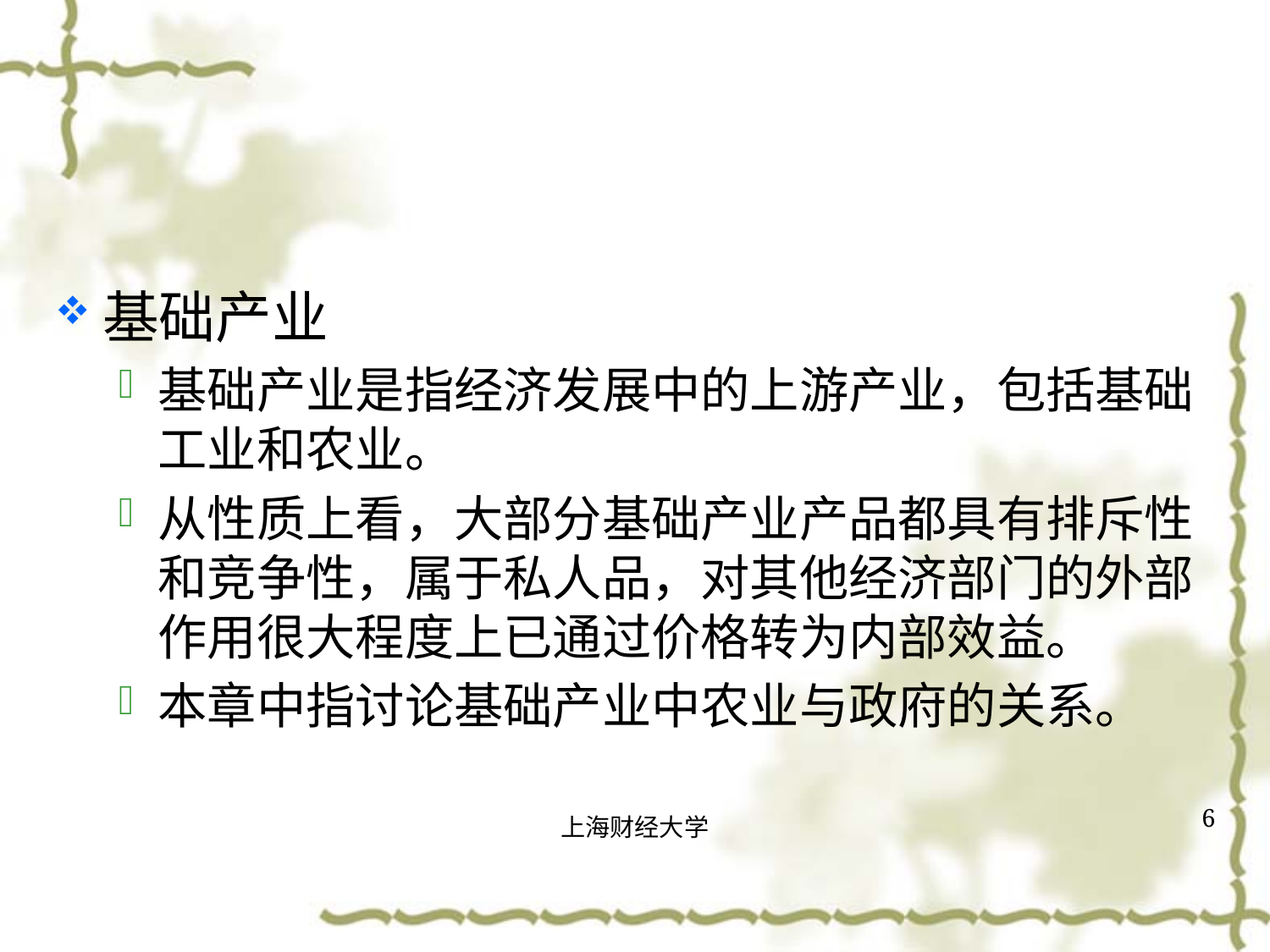

#
基础产业
基础产业是指经济发展中的上游产业，包括基础工业和农业。
从性质上看，大部分基础产业产品都具有排斥性和竞争性，属于私人品，对其他经济部门的外部作用很大程度上已通过价格转为内部效益。
本章中指讨论基础产业中农业与政府的关系。

6
上海财经大学